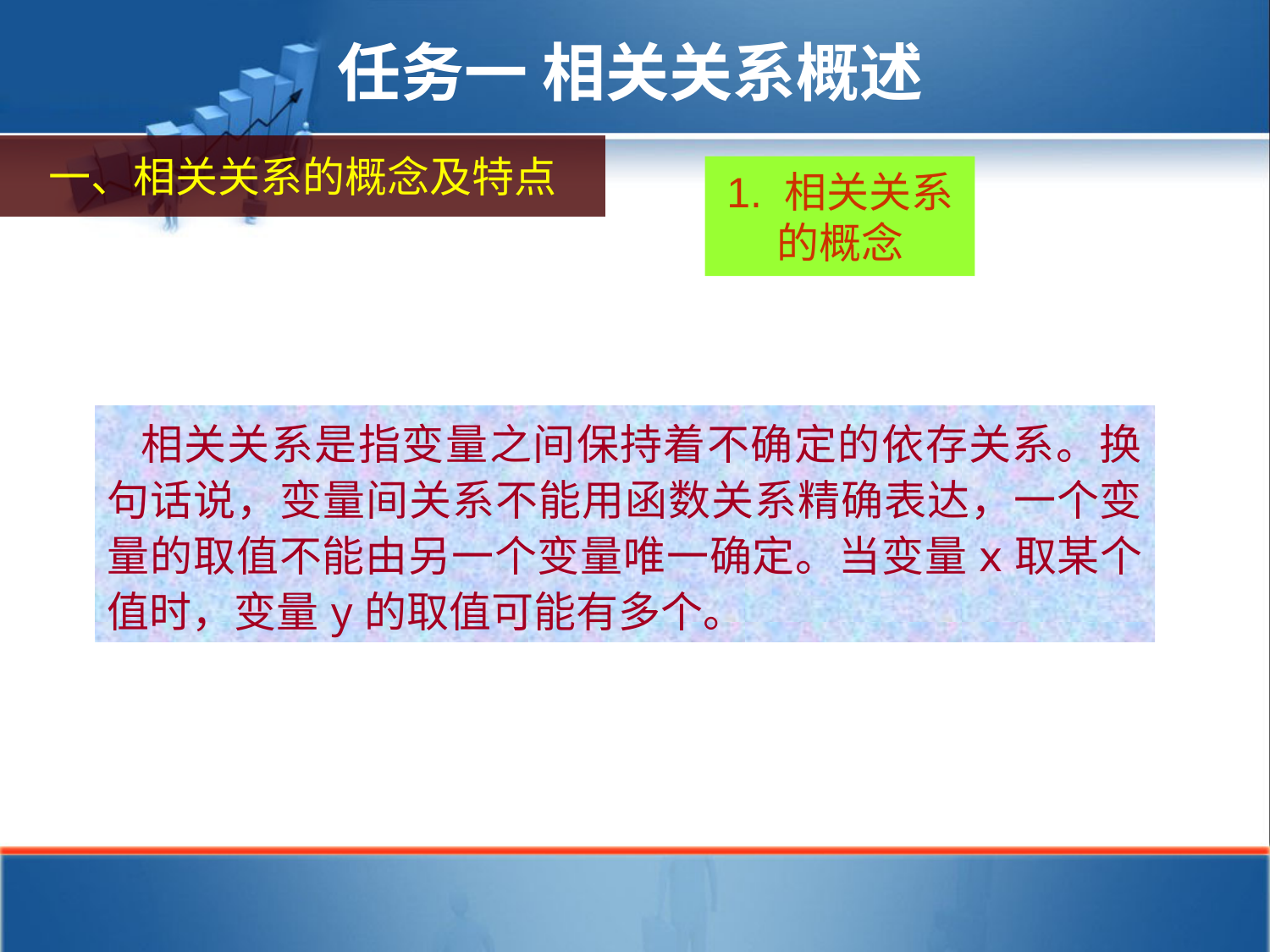

任务一 相关关系概述
一、相关关系的概念及特点
1. 相关关系的概念
  相关关系是指变量之间保持着不确定的依存关系。换句话说，变量间关系不能用函数关系精确表达，一个变量的取值不能由另一个变量唯一确定。当变量x取某个值时，变量y的取值可能有多个。